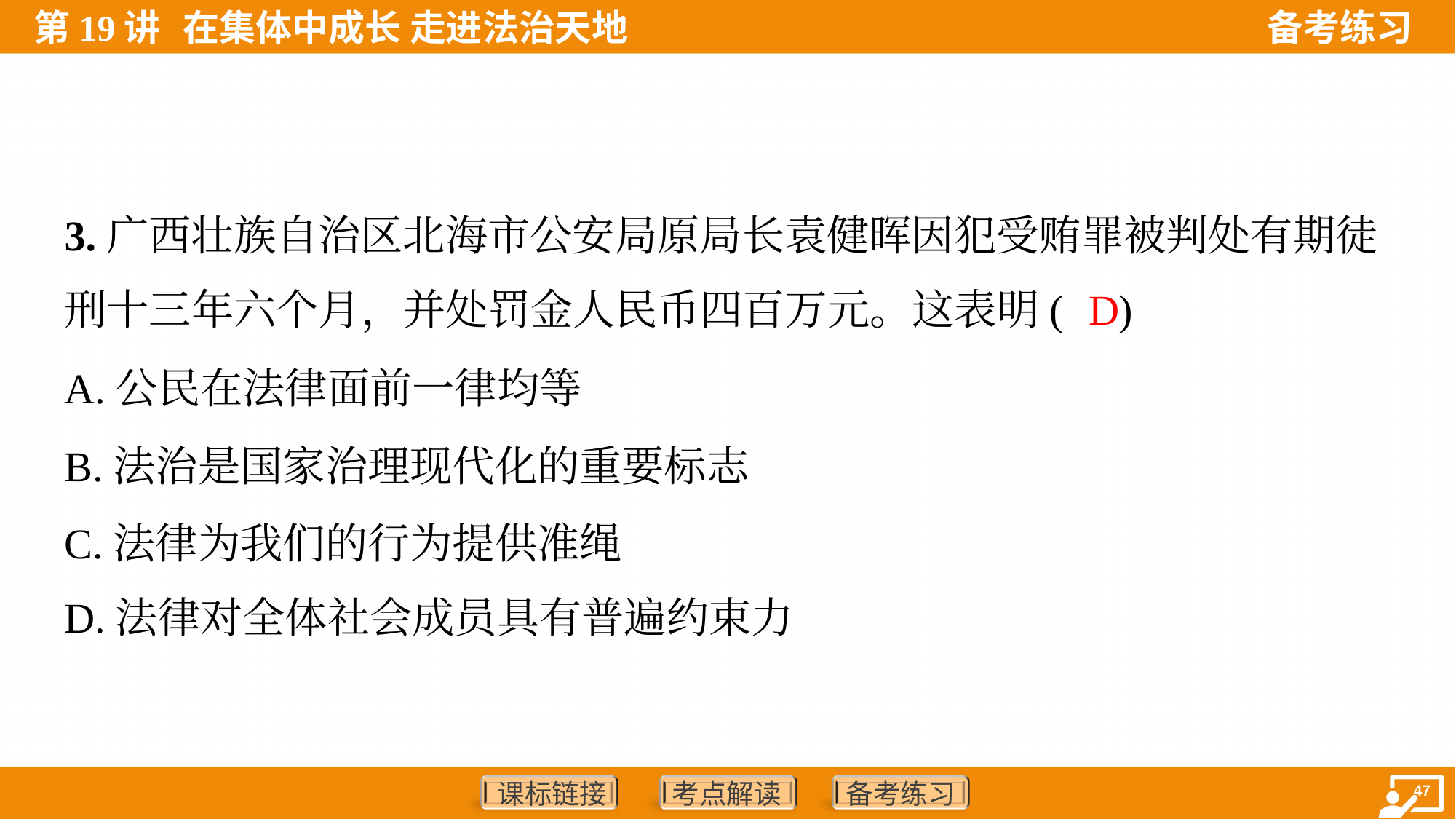

3.广西壮族自治区北海市公安局原局长袁健晖因犯受贿罪被判处有期徒
刑十三年六个月，并处罚金人民币四百万元。这表明(     )
D
A.公民在法律面前一律均等
B.法治是国家治理现代化的重要标志
C.法律为我们的行为提供准绳
D.法律对全体社会成员具有普遍约束力